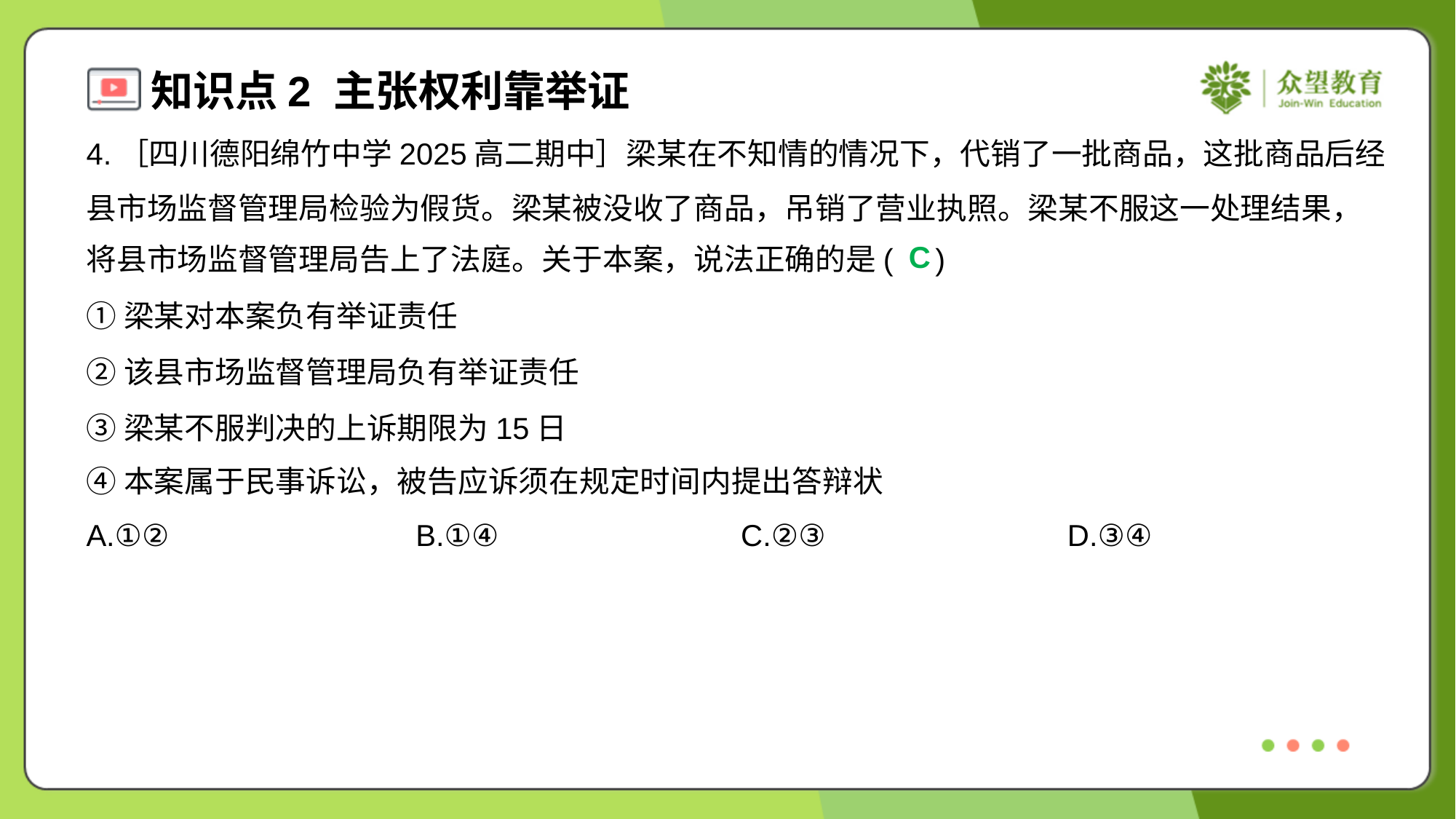

4.［四川德阳绵竹中学2025高二期中］梁某在不知情的情况下，代销了一批商品，这批商品后经
县市场监督管理局检验为假货。梁某被没收了商品，吊销了营业执照。梁某不服这一处理结果，
将县市场监督管理局告上了法庭。关于本案，说法正确的是(     )
C
①梁某对本案负有举证责任
②该县市场监督管理局负有举证责任
③梁某不服判决的上诉期限为15日
④本案属于民事诉讼，被告应诉须在规定时间内提出答辩状
A.①②	B.①④	C.②③	D.③④